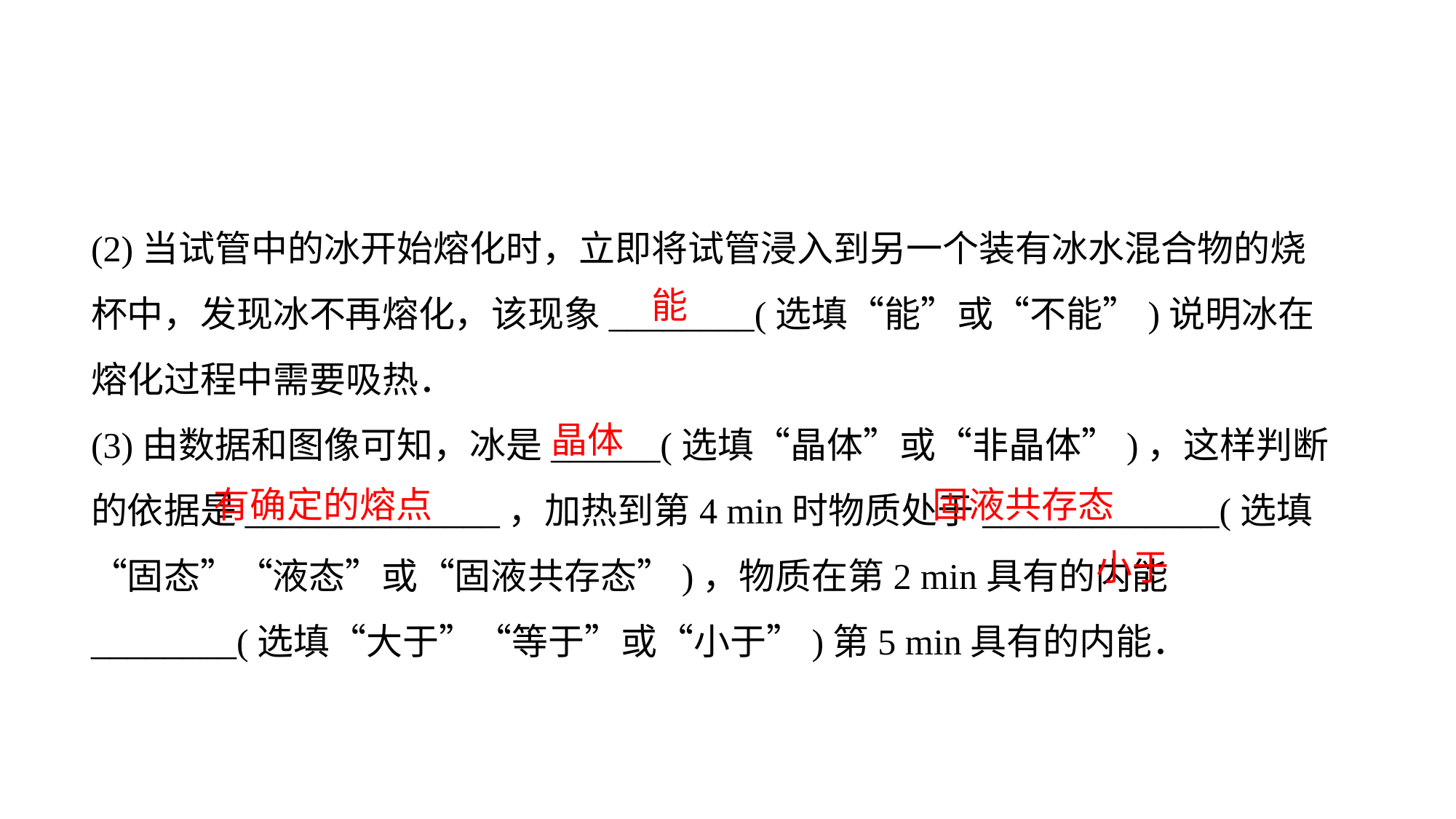

(2)当试管中的冰开始熔化时，立即将试管浸入到另一个装有冰水混合物的烧杯中，发现冰不再熔化，该现象________(选填“能”或“不能”)说明冰在熔化过程中需要吸热．
(3)由数据和图像可知，冰是______(选填“晶体”或“非晶体”)，这样判断的依据是______________，加热到第4 min时物质处于_____________(选填“固态”“液态”或“固液共存态”)，物质在第2 min具有的内能________(选填“大于”“等于”或“小于”)第5 min具有的内能．
能
晶体
有确定的熔点
固液共存态
小于